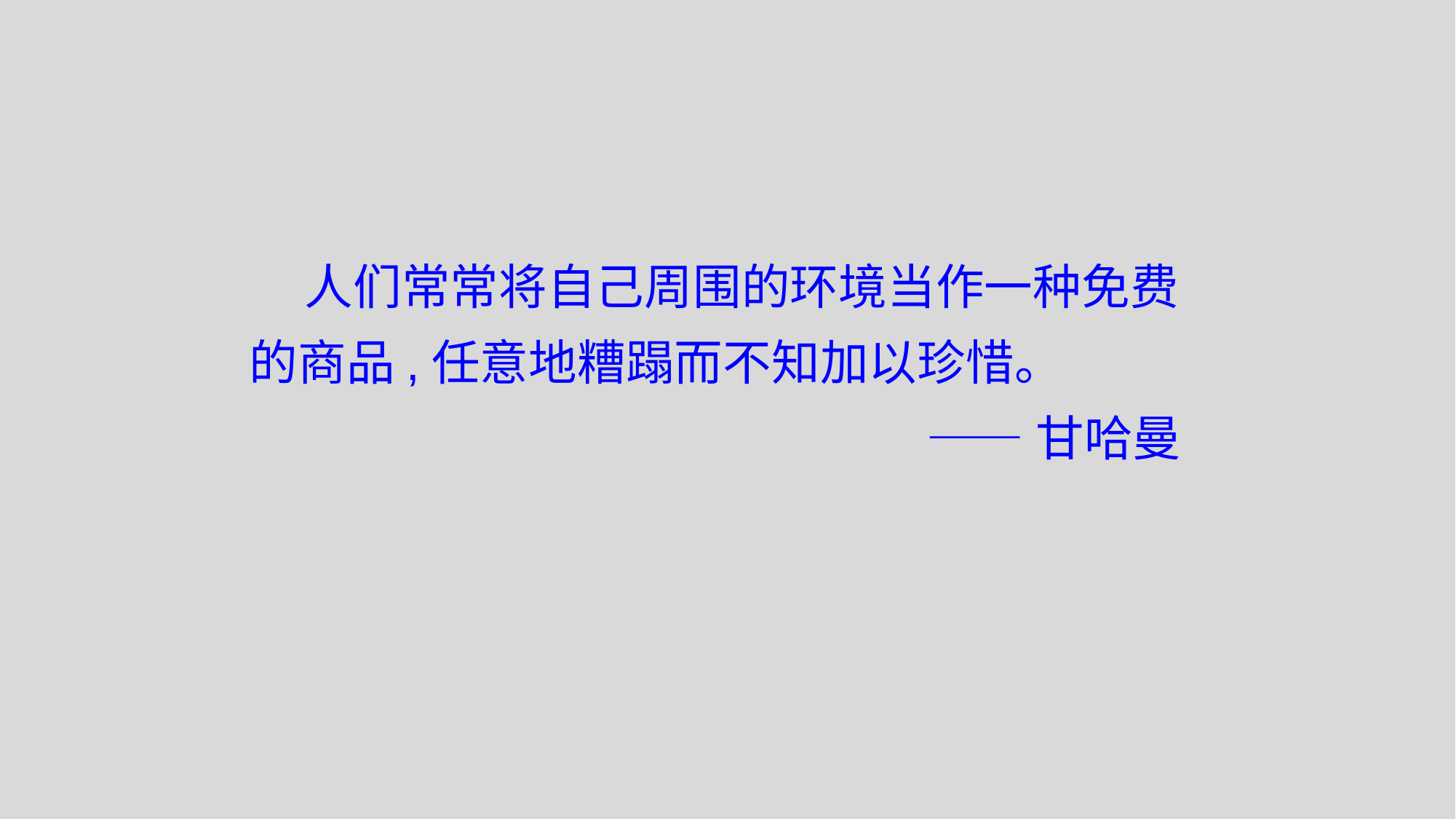

人们常常将自己周围的环境当作一种免费的商品,任意地糟蹋而不知加以珍惜。
——甘哈曼